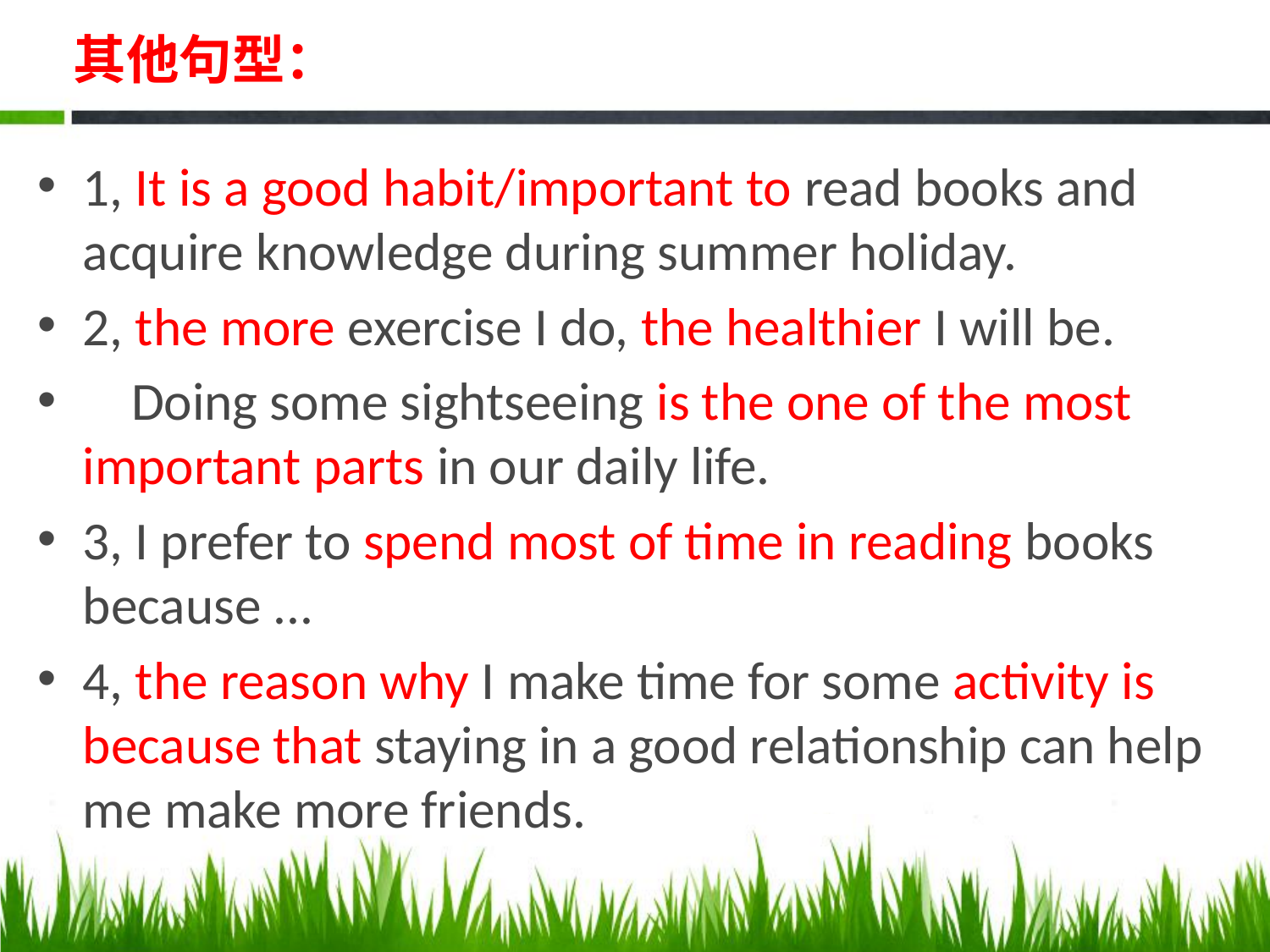

# 其他句型：
1, It is a good habit/important to read books and acquire knowledge during summer holiday.
2, the more exercise I do, the healthier I will be.
    Doing some sightseeing is the one of the most important parts in our daily life.
3, I prefer to spend most of time in reading books because ...
4, the reason why I make time for some activity is because that staying in a good relationship can help me make more friends.